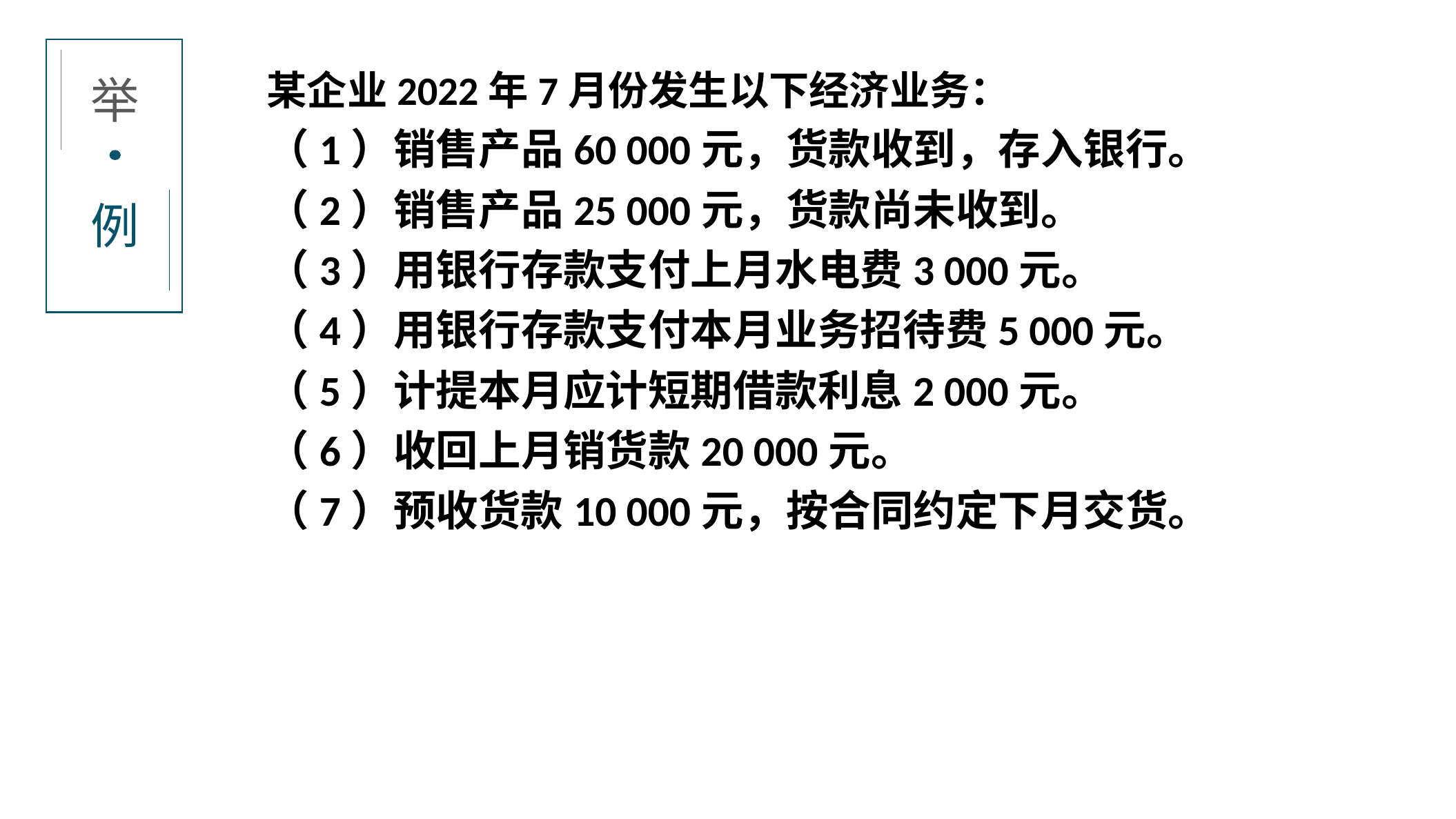

某企业2022年7月份发生以下经济业务：
（1）销售产品60 000元，货款收到，存入银行。
（2）销售产品25 000元，货款尚未收到。
（3）用银行存款支付上月水电费3 000元。
（4）用银行存款支付本月业务招待费5 000元。
（5）计提本月应计短期借款利息2 000元。
（6）收回上月销货款20 000元。
（7）预收货款10 000元，按合同约定下月交货。
举

例